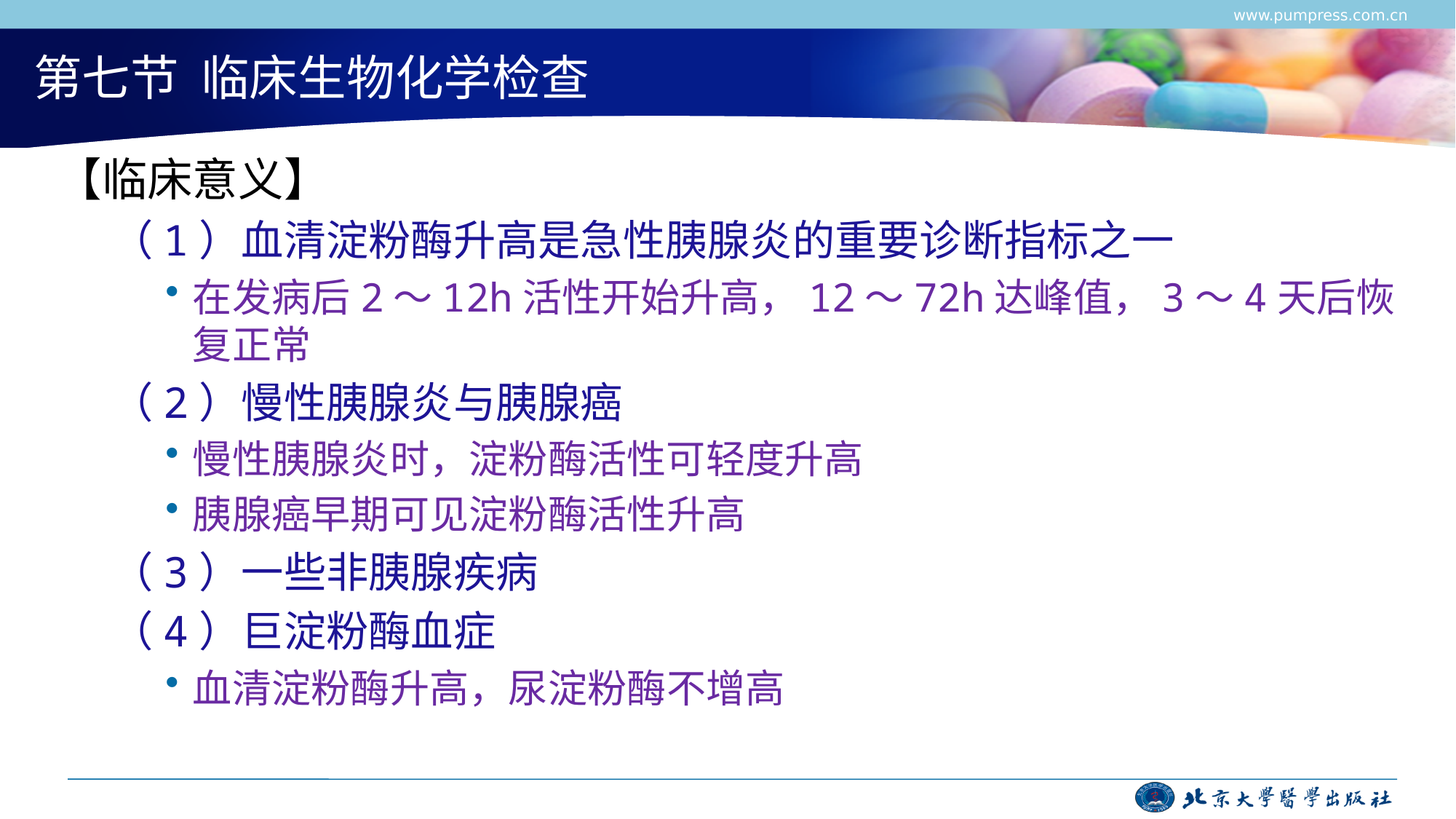

www.pumpress.com.cn
# 第七节  临床生物化学检查
【临床意义】
（1）血清淀粉酶升高是急性胰腺炎的重要诊断指标之一
在发病后2～12h活性开始升高，12～72h达峰值，3～4天后恢复正常
（2）慢性胰腺炎与胰腺癌
慢性胰腺炎时，淀粉酶活性可轻度升高
胰腺癌早期可见淀粉酶活性升高
（3）一些非胰腺疾病
（4）巨淀粉酶血症
血清淀粉酶升高，尿淀粉酶不增高